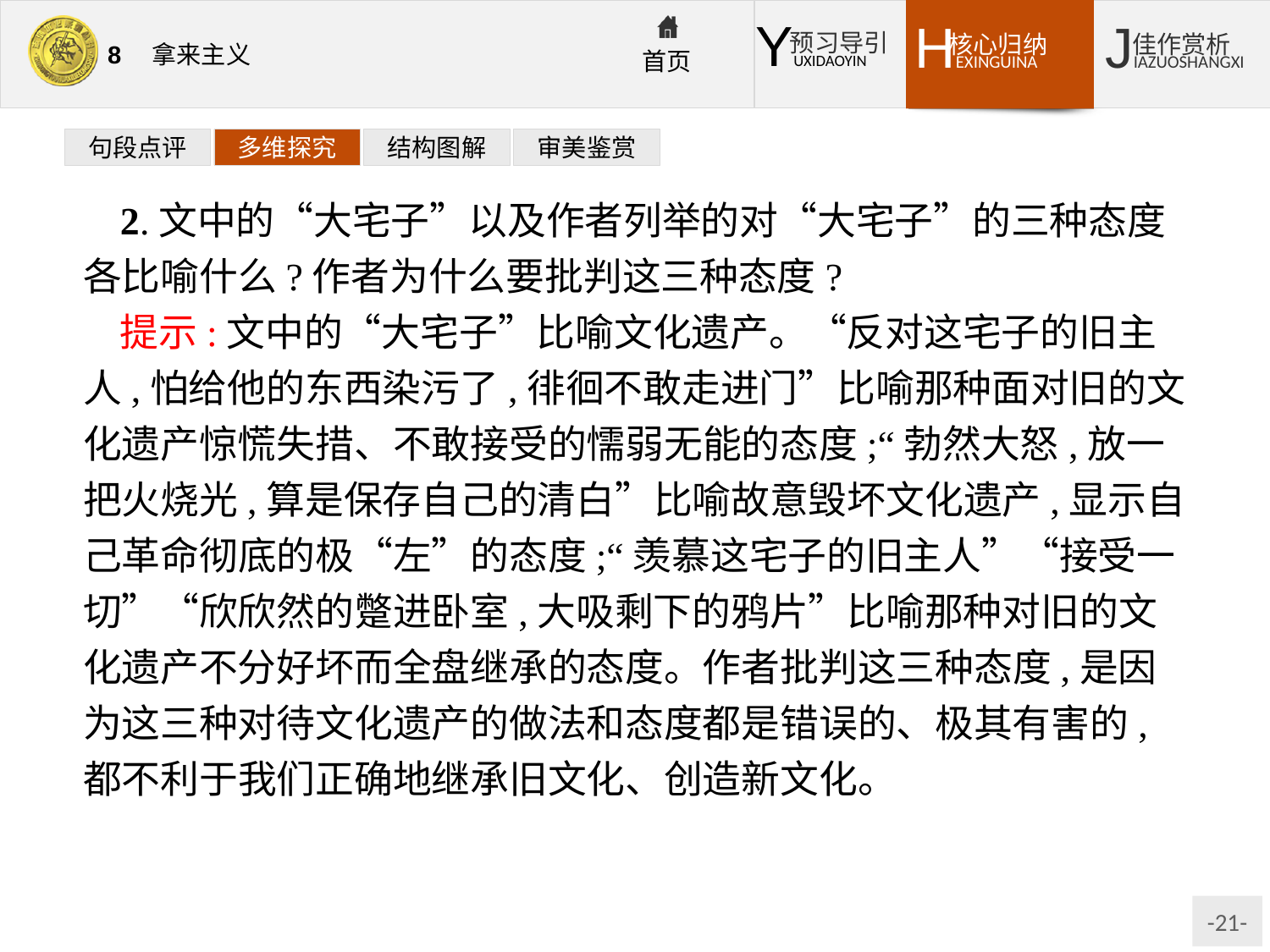

句段点评
多维探究
结构图解
审美鉴赏
2.文中的“大宅子”以及作者列举的对“大宅子”的三种态度各比喻什么?作者为什么要批判这三种态度?
提示:文中的“大宅子”比喻文化遗产。“反对这宅子的旧主人,怕给他的东西染污了,徘徊不敢走进门”比喻那种面对旧的文化遗产惊慌失措、不敢接受的懦弱无能的态度;“勃然大怒,放一把火烧光,算是保存自己的清白”比喻故意毁坏文化遗产,显示自己革命彻底的极“左”的态度;“羡慕这宅子的旧主人”“接受一切”“欣欣然的蹩进卧室,大吸剩下的鸦片”比喻那种对旧的文化遗产不分好坏而全盘继承的态度。作者批判这三种态度,是因为这三种对待文化遗产的做法和态度都是错误的、极其有害的,都不利于我们正确地继承旧文化、创造新文化。